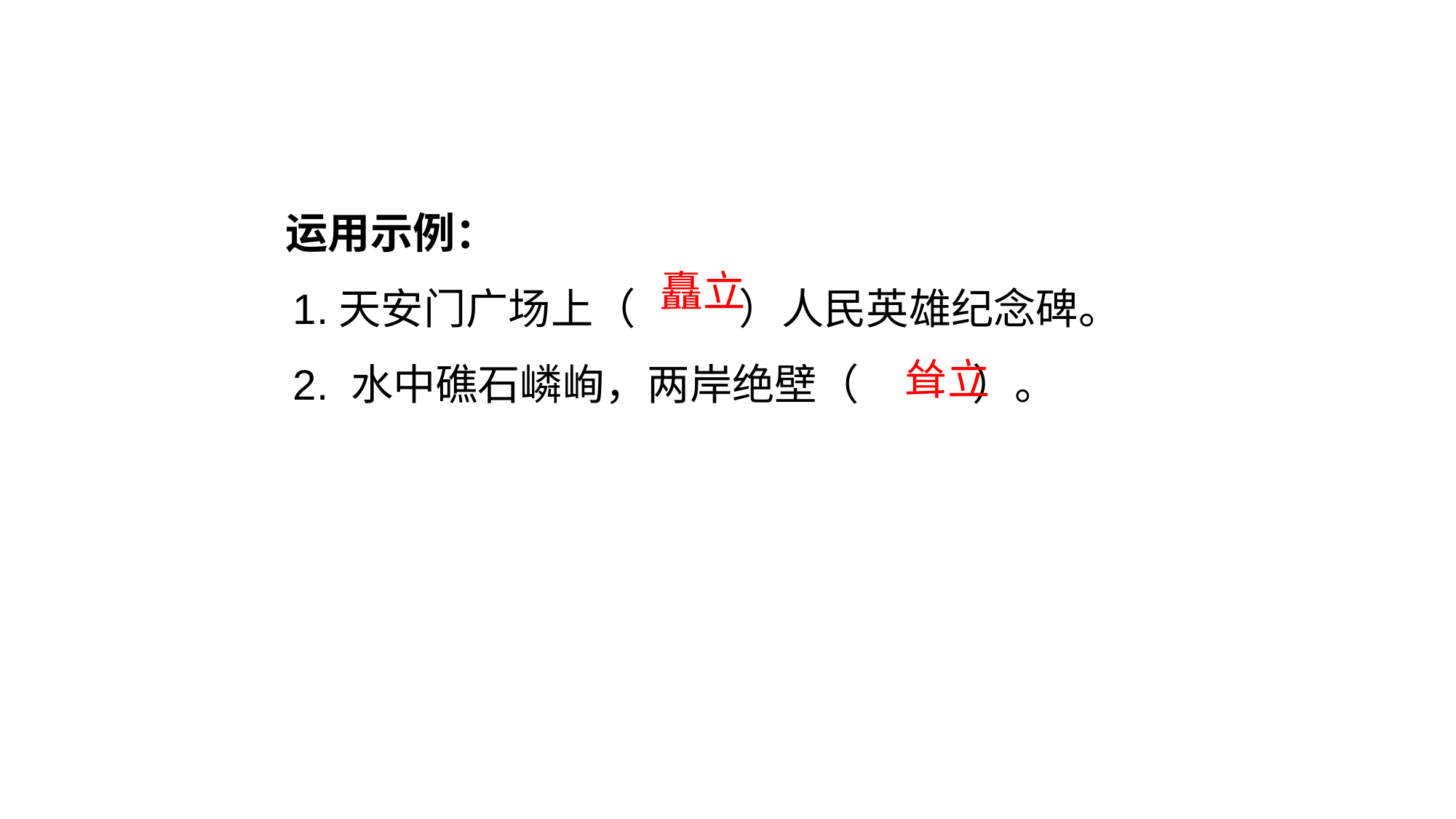

运用示例：
1.天安门广场上（　　  ）人民英雄纪念碑。
2. 水中礁石嶙峋，两岸绝壁（　   　）。
矗立
耸立